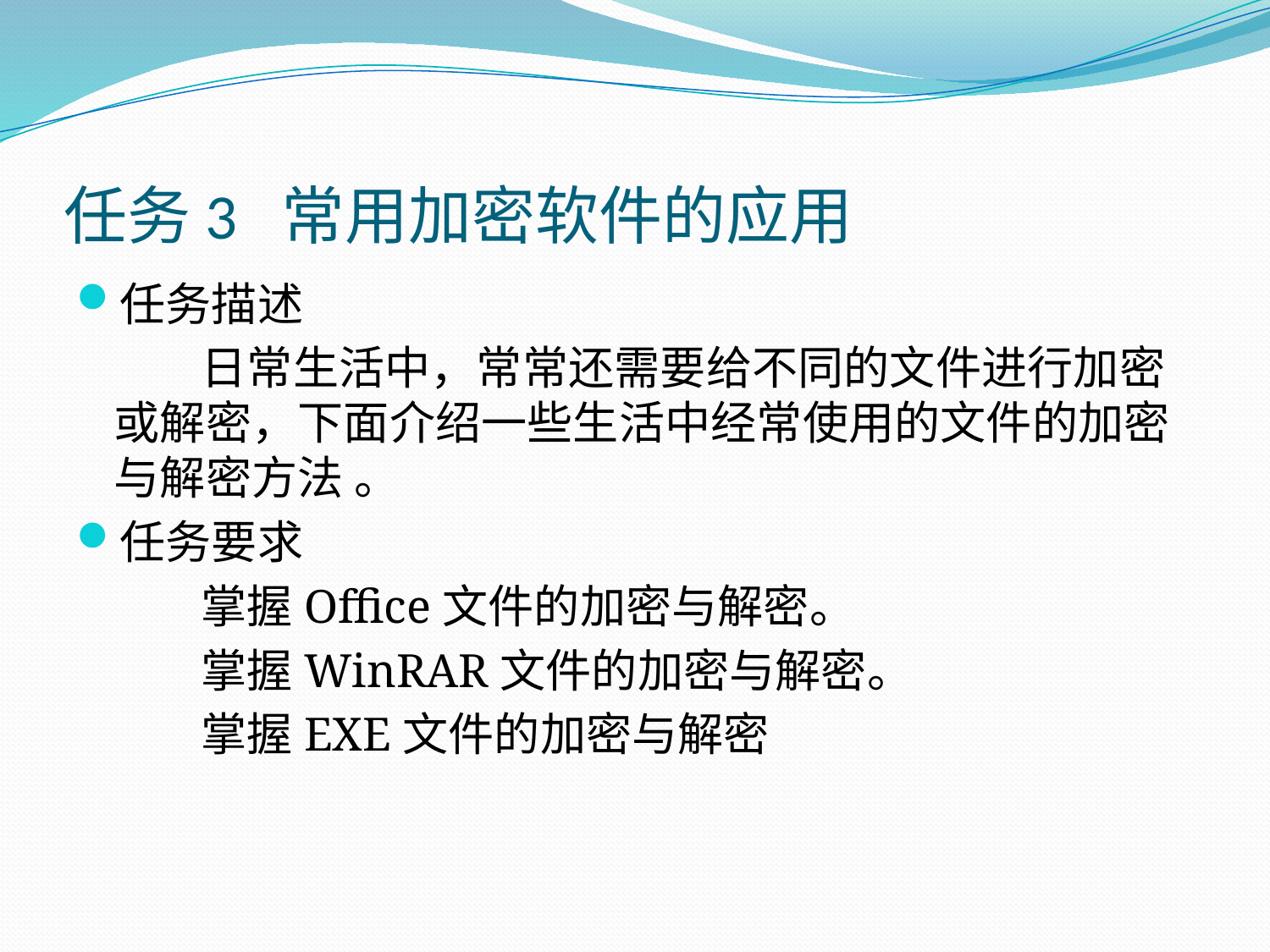

# 任务3  常用加密软件的应用
任务描述
           日常生活中，常常还需要给不同的文件进行加密或解密，下面介绍一些生活中经常使用的文件的加密与解密方法 。
任务要求
           掌握Office文件的加密与解密。
           掌握WinRAR文件的加密与解密。
           掌握EXE文件的加密与解密